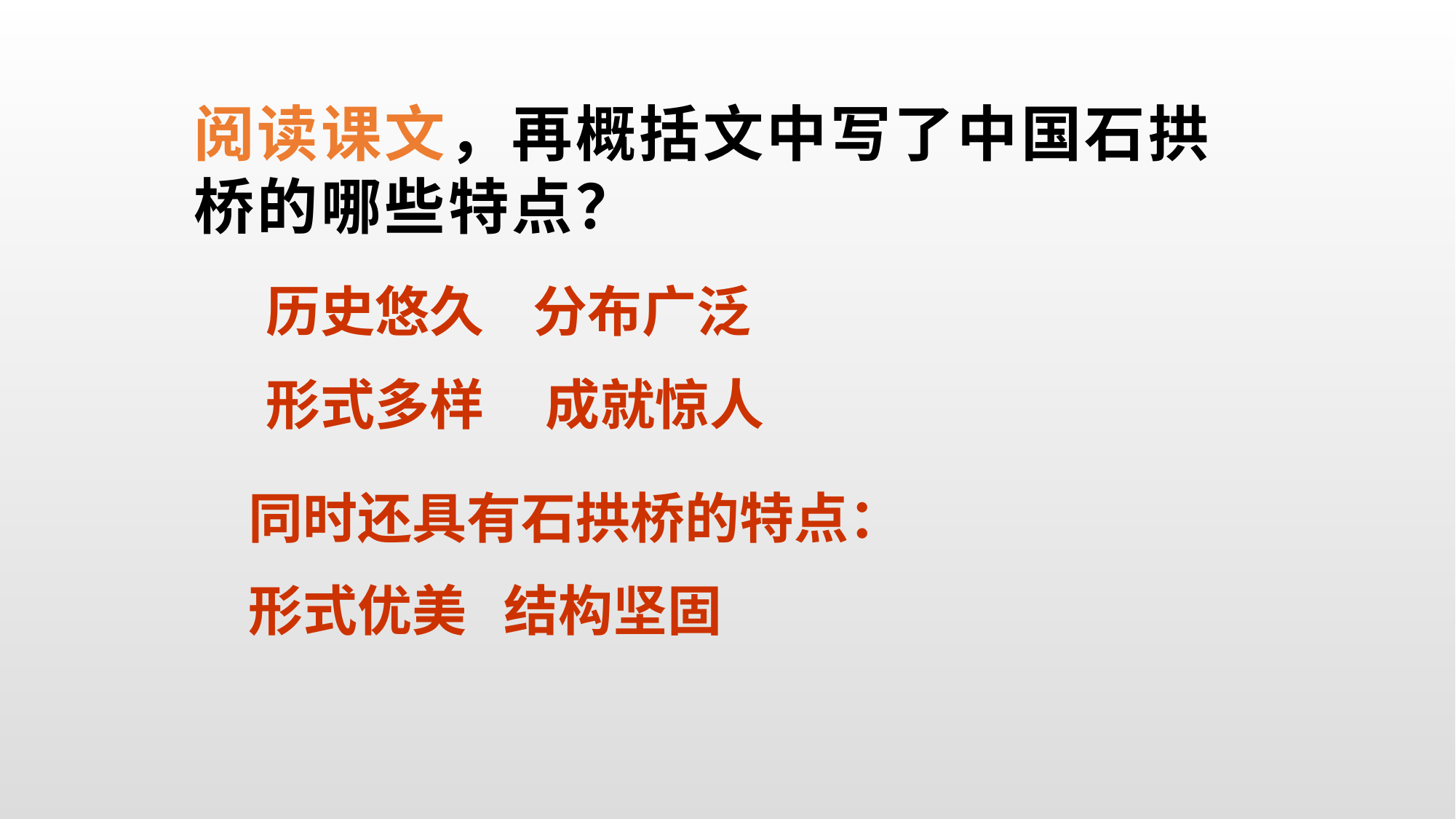

# 阅读课文，再概括文中写了中国石拱桥的哪些特点？
历史悠久    分布广泛
形式多样     成就惊人

同时还具有石拱桥的特点：
形式优美   结构坚固